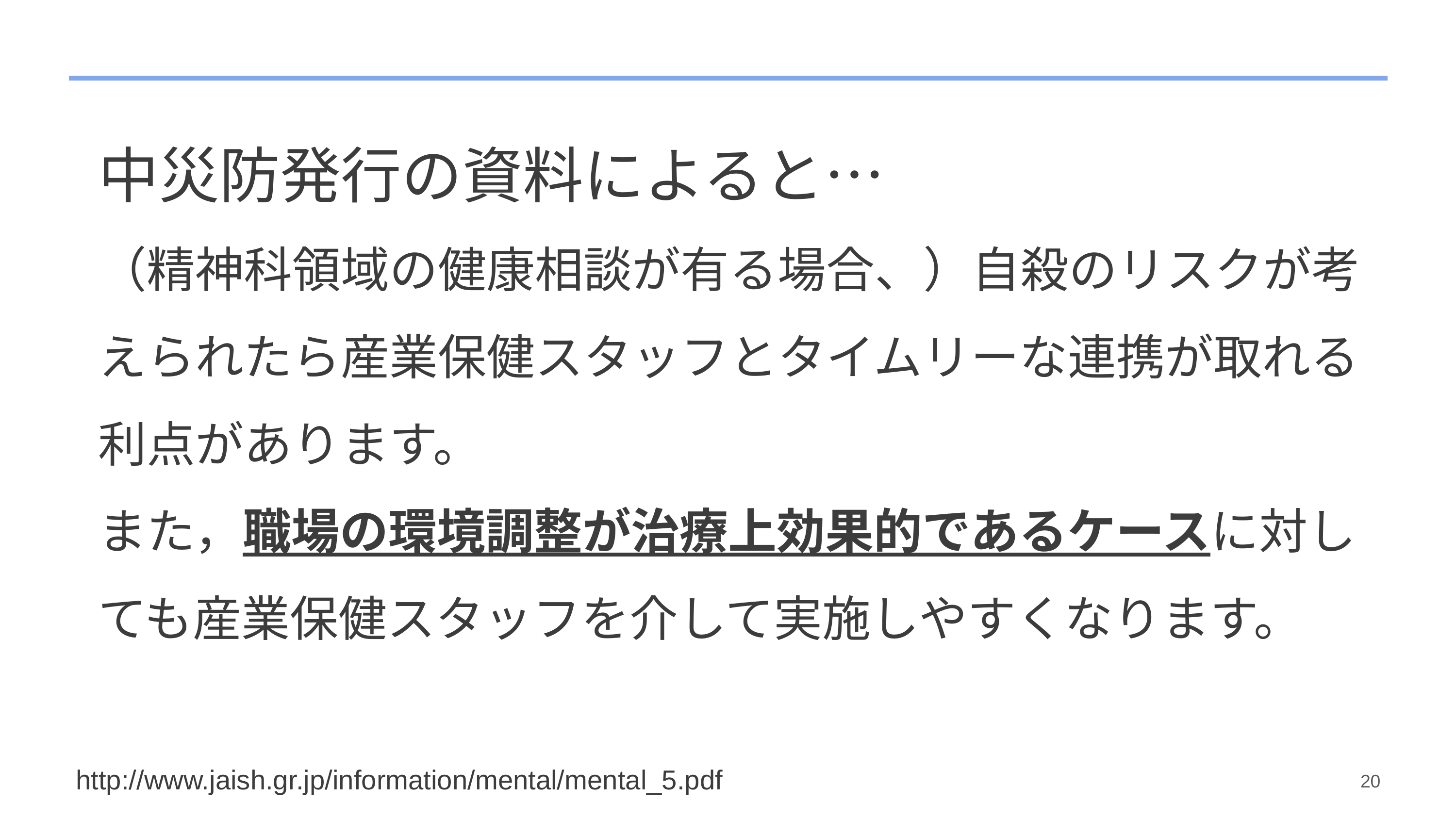

#
中災防発行の資料によると…
（精神科領域の健康相談が有る場合、）自殺のリスクが考えられたら産業保健スタッフとタイムリーな連携が取れる利点があります。
また，職場の環境調整が治療上効果的であるケースに対しても産業保健スタッフを介して実施しやすくなります。
http://www.jaish.gr.jp/information/mental/mental_5.pdf
20